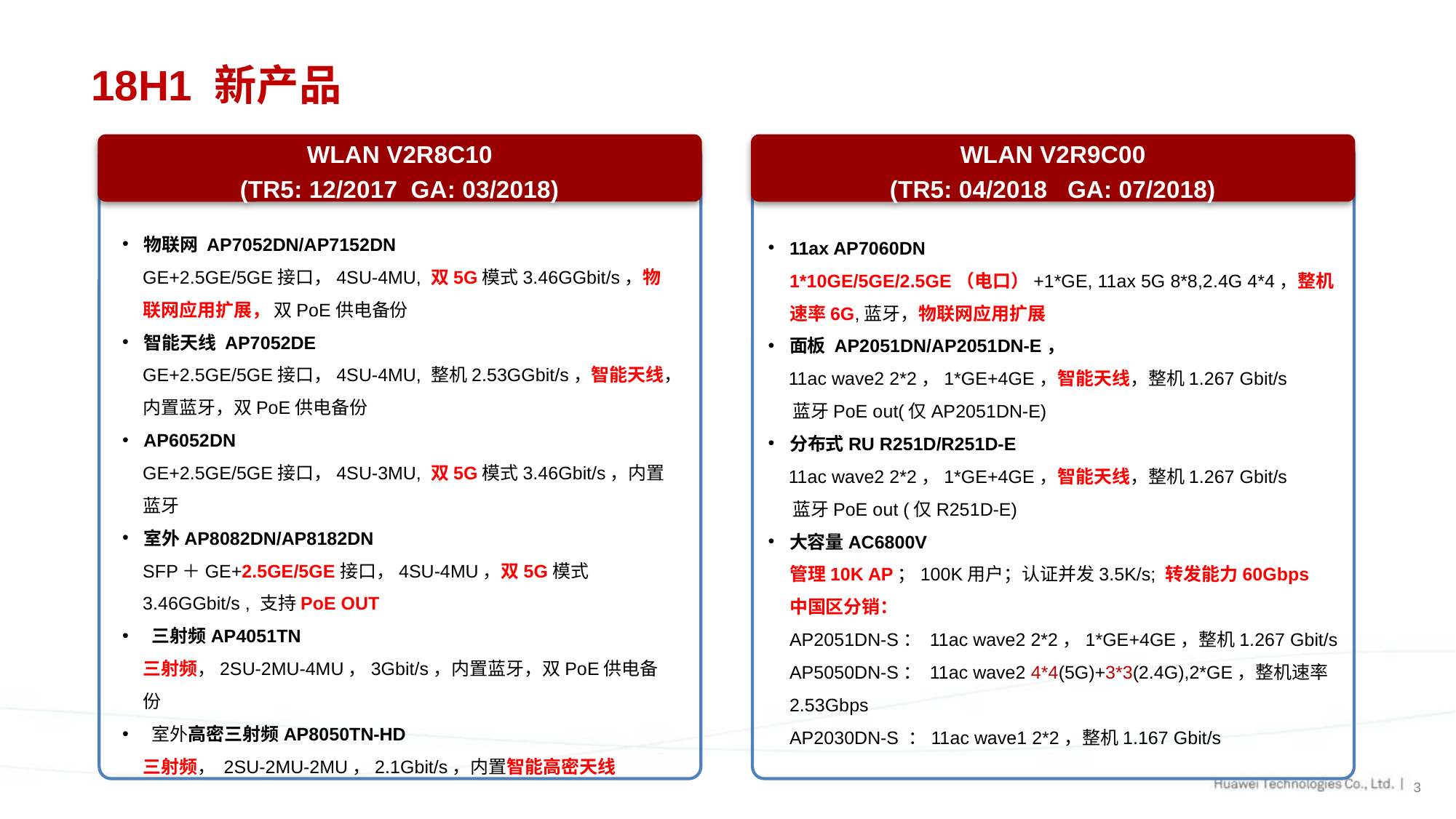

18H1 新产品
WLAN V2R8C10
(TR5: 12/2017  GA: 03/2018)
WLAN V2R9C00
(TR5: 04/2018   GA: 07/2018)

物联网 AP7052DN/AP7152DN
GE+2.5GE/5GE接口，4SU-4MU, 双5G模式3.46GGbit/s，物联网应用扩展， 双PoE供电备份
智能天线 AP7052DE
GE+2.5GE/5GE接口，4SU-4MU, 整机2.53GGbit/s，智能天线，内置蓝牙，双PoE供电备份
AP6052DN
GE+2.5GE/5GE接口，4SU-3MU, 双5G模式3.46Gbit/s，内置蓝牙
室外AP8082DN/AP8182DN
SFP＋GE+2.5GE/5GE接口，4SU-4MU，双5G模式3.46GGbit/s , 支持PoE OUT
 三射频AP4051TN
三射频，2SU-2MU-4MU，3Gbit/s，内置蓝牙，双PoE供电备份
 室外高密三射频AP8050TN-HD
三射频， 2SU-2MU-2MU，2.1Gbit/s，内置智能高密天线
11ax AP7060DN
1*10GE/5GE/2.5GE（电口）+1*GE, 11ax 5G 8*8,2.4G 4*4，整机速率6G,蓝牙，物联网应用扩展
面板 AP2051DN/AP2051DN-E，
    11ac wave2 2*2，1*GE+4GE，智能天线，整机1.267 Gbit/s
     蓝牙PoE out(仅AP2051DN-E)
分布式RU R251D/R251D-E
    11ac wave2 2*2，1*GE+4GE，智能天线，整机1.267 Gbit/s
     蓝牙PoE out (仅R251D-E)
大容量AC6800V
管理10K AP；100K用户；认证并发3.5K/s; 转发能力60Gbps
中国区分销：
AP2051DN-S： 11ac wave2 2*2，1*GE+4GE，整机1.267 Gbit/s
AP5050DN-S： 11ac wave2 4*4(5G)+3*3(2.4G),2*GE，整机速率2.53Gbps
AP2030DN-S ：11ac wave1 2*2，整机1.167 Gbit/s